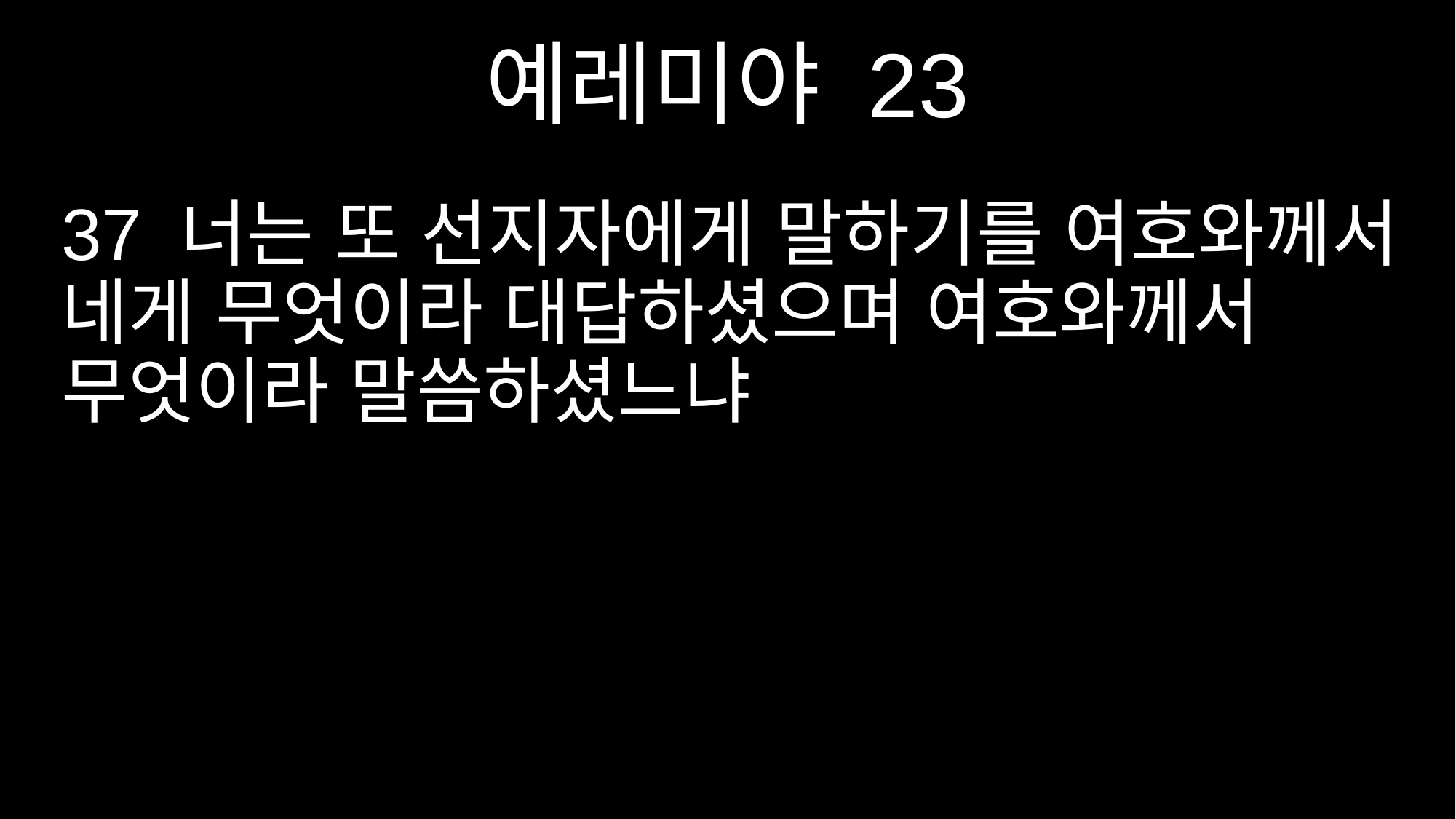

예레미야 23
37 너는 또 선지자에게 말하기를 여호와께서 네게 무엇이라 대답하셨으며 여호와께서 무엇이라 말씀하셨느냐